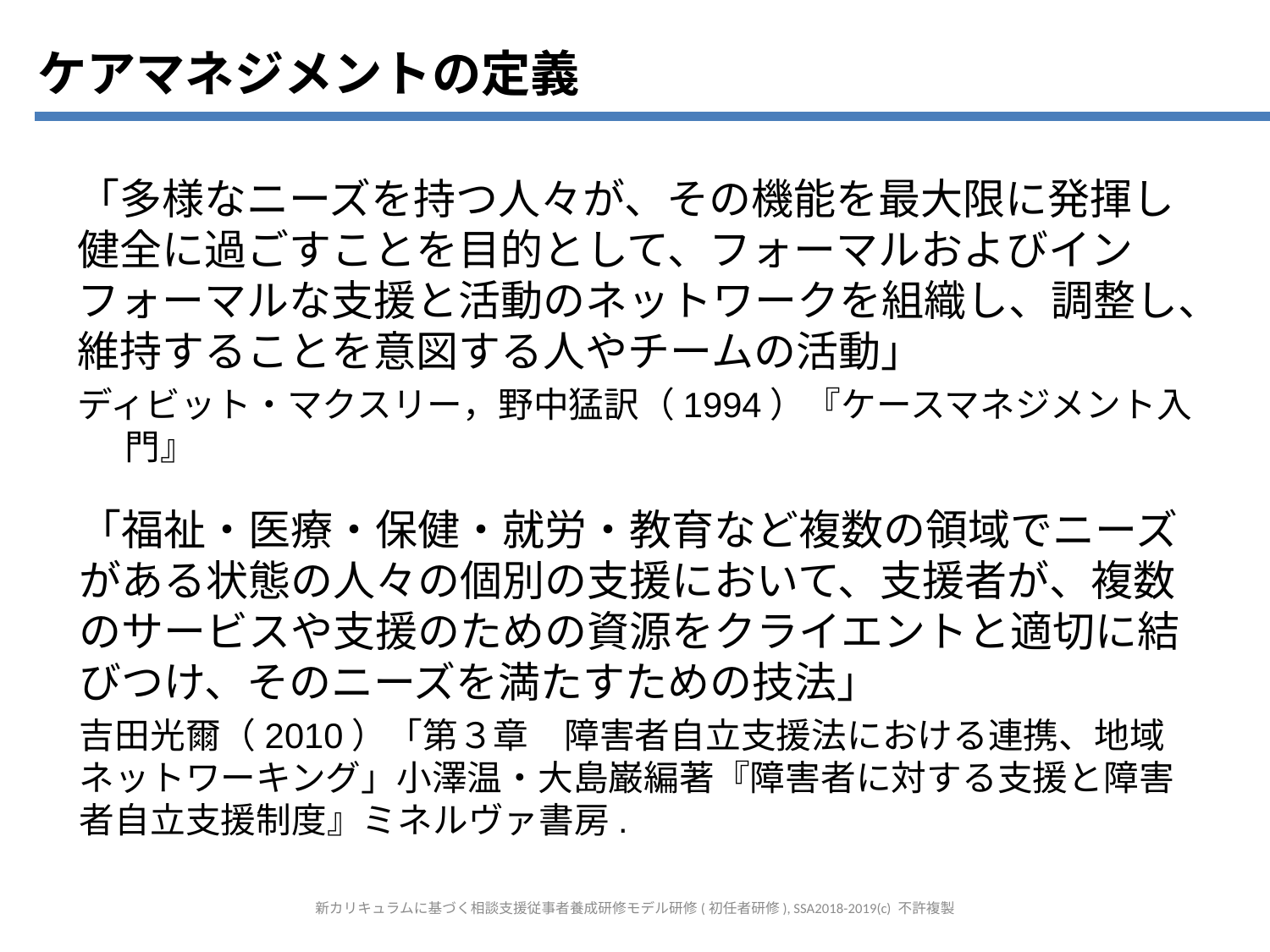

ケアマネジメントの定義
「多様なニーズを持つ人々が、その機能を最大限に発揮し健全に過ごすことを目的として、フォーマルおよびインフォーマルな支援と活動のネットワークを組織し、調整し、維持することを意図する人やチームの活動」
ディビット・マクスリー，野中猛訳（1994）『ケースマネジメント入門』
「福祉・医療・保健・就労・教育など複数の領域でニーズがある状態の人々の個別の支援において、支援者が、複数のサービスや支援のための資源をクライエントと適切に結びつけ、そのニーズを満たすための技法」
吉田光爾（2010）「第３章　障害者自立支援法における連携、地域ネットワーキング」小澤温・大島巌編著『障害者に対する支援と障害者自立支援制度』ミネルヴァ書房.

新カリキュラムに基づく相談支援従事者養成研修モデル研修(初任者研修), SSA2018-2019(c) 不許複製